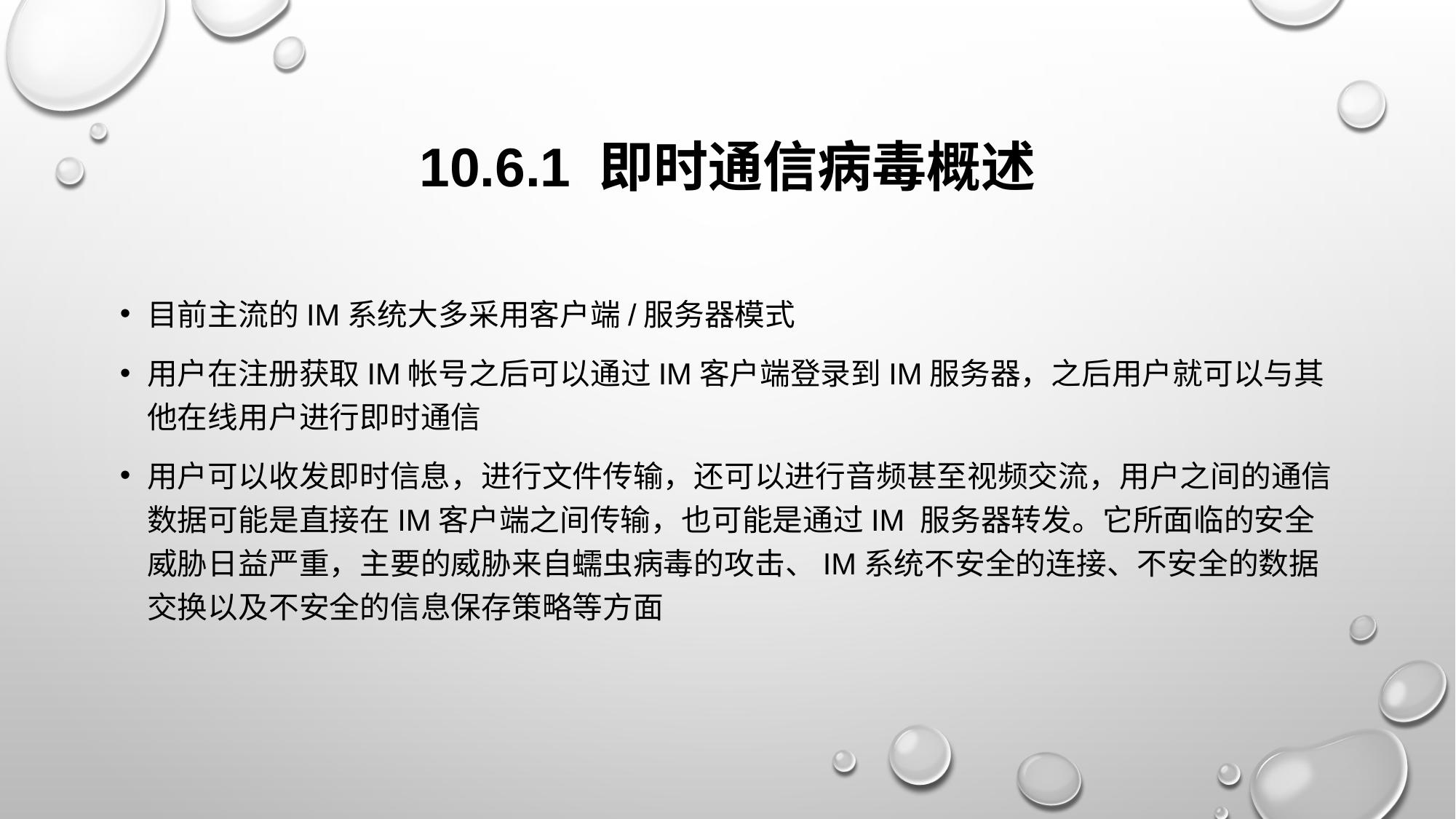

# 10.6.1 即时通信病毒概述
目前主流的IM系统大多采用客户端/服务器模式
用户在注册获取IM帐号之后可以通过IM客户端登录到IM服务器，之后用户就可以与其他在线用户进行即时通信
用户可以收发即时信息，进行文件传输，还可以进行音频甚至视频交流，用户之间的通信数据可能是直接在IM客户端之间传输，也可能是通过IM 服务器转发。它所面临的安全威胁日益严重，主要的威胁来自蠕虫病毒的攻击、IM系统不安全的连接、不安全的数据交换以及不安全的信息保存策略等方面